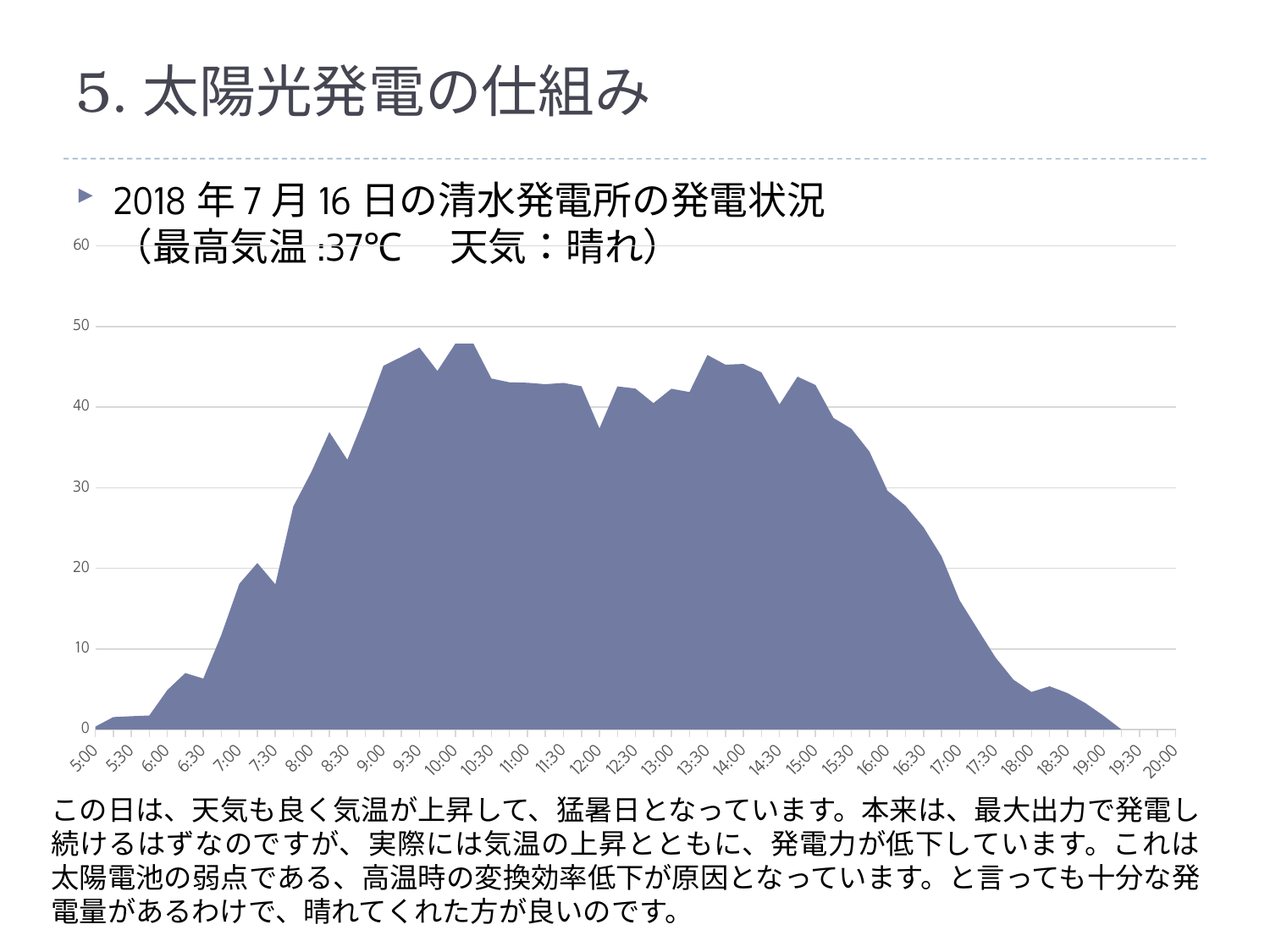

# 5.太陽光発電の仕組み

### Chart

| Category | 電力 |
|---|---|
| 43297.208333333336 | 0.37 |
| 43297.21875 | 1.55 |
| 43297.229166666664 | 1.66 |
| 43297.239583333336 | 1.75 |
| 43297.25 | 4.9 |
| 43297.260416666664 | 7.01 |
| 43297.270833333336 | 6.33 |
| 43297.28125 | 11.74 |
| 43297.291666666664 | 18.09 |
| 43297.302083333336 | 20.66 |
| 43297.3125 | 18.02 |
| 43297.322916666664 | 27.68 |
| 43297.333333333336 | 31.96 |
| 43297.34375 | 36.91 |
| 43297.354166666664 | 33.48 |
| 43297.364583333336 | 39.04 |
| 43297.375 | 45.12 |
| 43297.385416666664 | 46.23 |
| 43297.395833333336 | 47.39 |
| 43297.40625 | 44.49 |
| 43297.416666666664 | 47.88 |
| 43297.427083333336 | 47.88 |
| 43297.4375 | 43.55 |
| 43297.447916666664 | 43.08 |
| 43297.458333333336 | 43.02 |
| 43297.46875 | 42.84 |
| 43297.479166666664 | 43.0 |
| 43297.489583333336 | 42.59 |
| 43297.5 | 37.37 |
| 43297.510416666664 | 42.57 |
| 43297.520833333336 | 42.3 |
| 43297.53125 | 40.49 |
| 43297.541666666664 | 42.28 |
| 43297.552083333336 | 41.87 |
| 43297.5625 | 46.47 |
| 43297.572916666664 | 45.26 |
| 43297.583333333336 | 45.36 |
| 43297.59375 | 44.31 |
| 43297.604166666664 | 40.33 |
| 43297.614583333336 | 43.78 |
| 43297.625 | 42.74 |
| 43297.635416666664 | 38.65 |
| 43297.645833333336 | 37.31 |
| 43297.65625 | 34.48 |
| 43297.666666666664 | 29.63 |
| 43297.677083333336 | 27.76 |
| 43297.6875 | 25.09 |
| 43297.697916666664 | 21.49 |
| 43297.708333333336 | 16.05 |
| 43297.71875 | 12.48 |
| 43297.729166666664 | 8.94 |
| 43297.739583333336 | 6.18 |
| 43297.75 | 4.67 |
| 43297.760416666664 | 5.37 |
| 43297.770833333336 | 4.52 |
| 43297.78125 | 3.27 |
| 43297.791666666664 | 1.72 |
| 43297.802083333336 | 0.0 |
| 43297.8125 | 0.0 |
| 43297.822916666664 | 0.0 |
| 43297.833333333336 | 0.0 |
2018年7月16日の清水発電所の発電状況
（最高気温:37℃　天気：晴れ）

この日は、天気も良く気温が上昇して、猛暑日となっています。本来は、最大出力で発電し続けるはずなのですが、実際には気温の上昇とともに、発電力が低下しています。これは太陽電池の弱点である、高温時の変換効率低下が原因となっています。と言っても十分な発電量があるわけで、晴れてくれた方が良いのです。